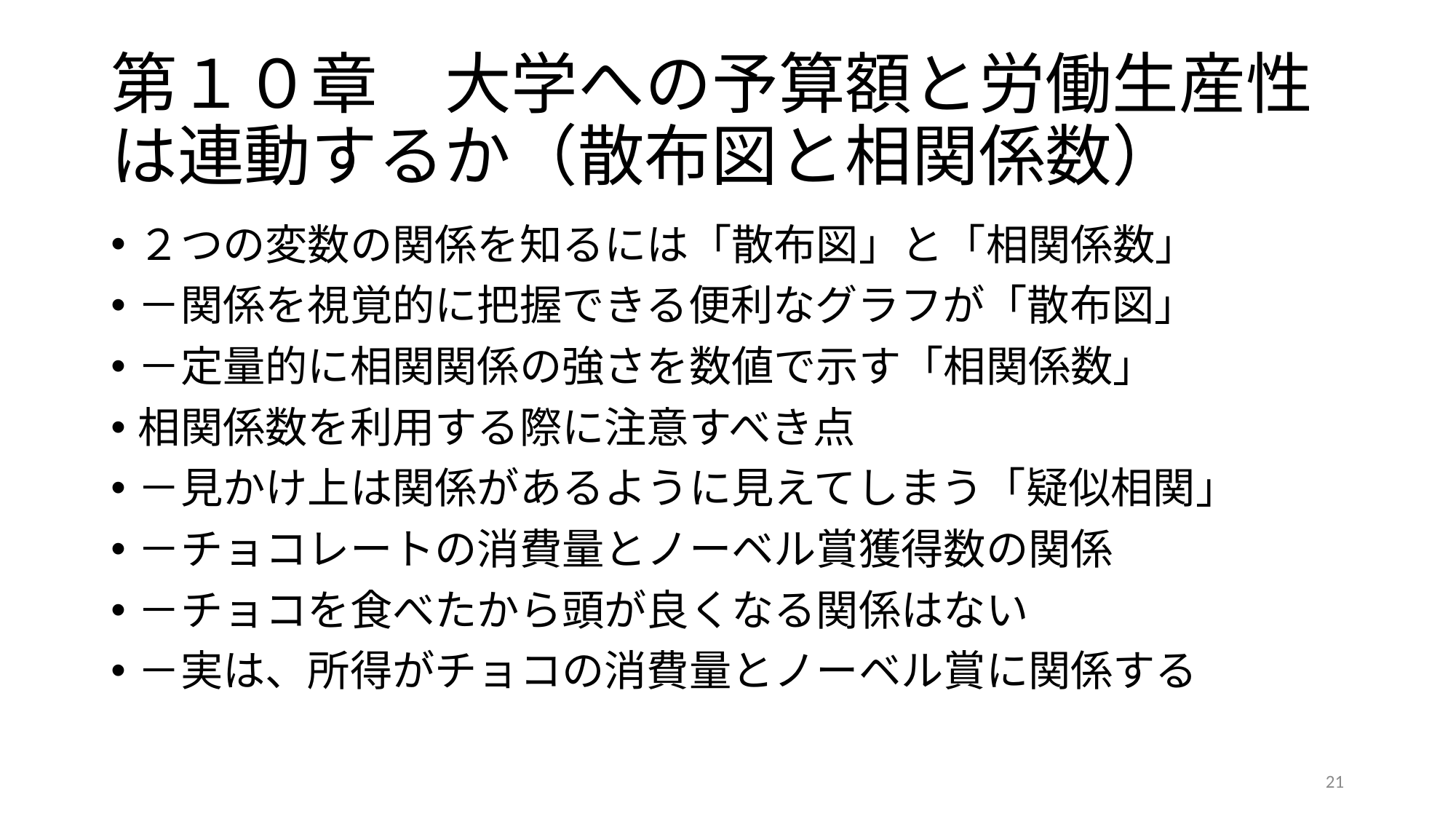

# 第１０章　大学への予算額と労働生産性は連動するか（散布図と相関係数）
２つの変数の関係を知るには「散布図」と「相関係数」
－関係を視覚的に把握できる便利なグラフが「散布図」
－定量的に相関関係の強さを数値で示す「相関係数」
相関係数を利用する際に注意すべき点
－見かけ上は関係があるように見えてしまう「疑似相関」
－チョコレートの消費量とノーベル賞獲得数の関係
－チョコを食べたから頭が良くなる関係はない
－実は、所得がチョコの消費量とノーベル賞に関係する

21